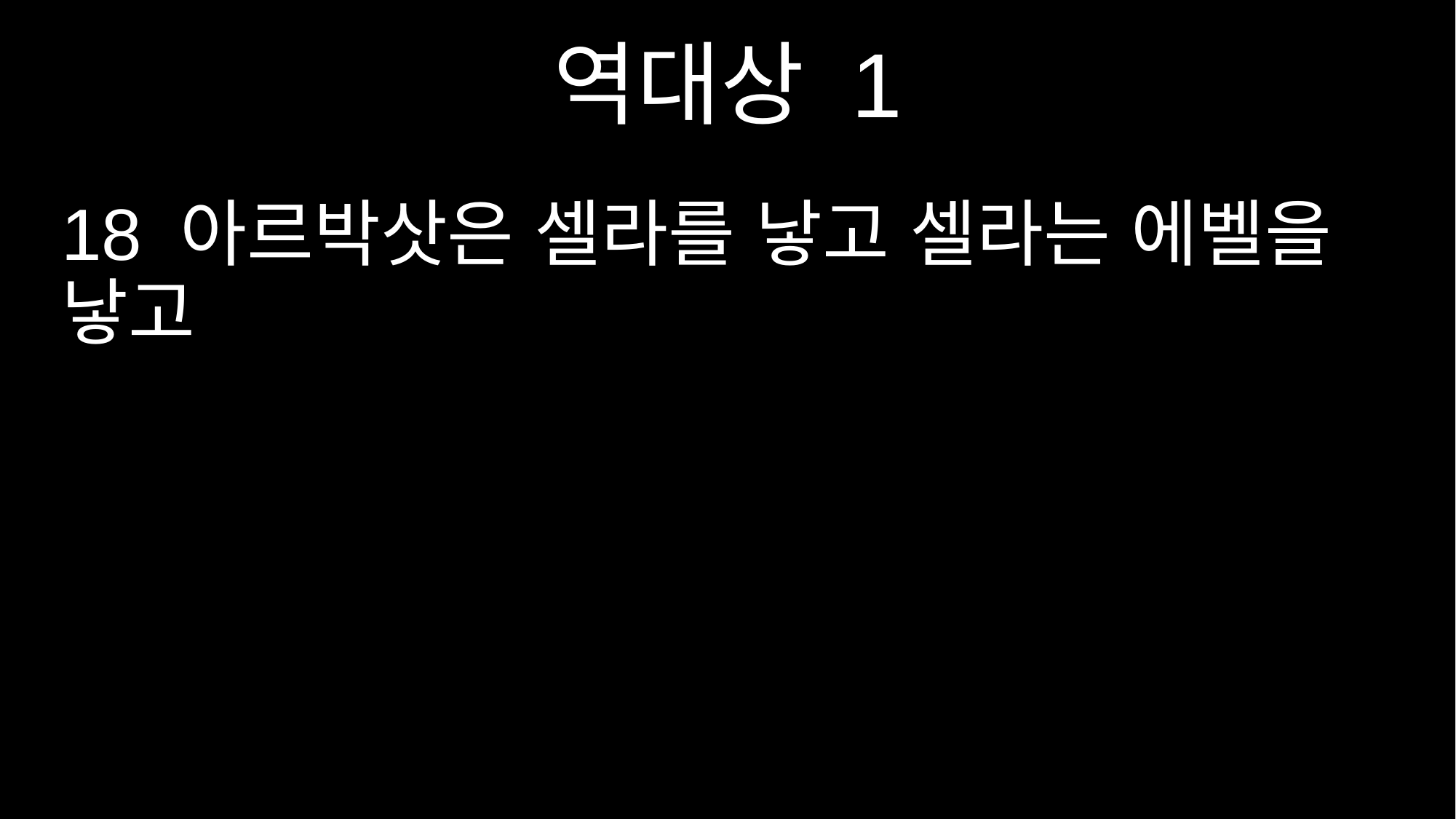

역대상 1
18 아르박삿은 셀라를 낳고 셀라는 에벨을 낳고